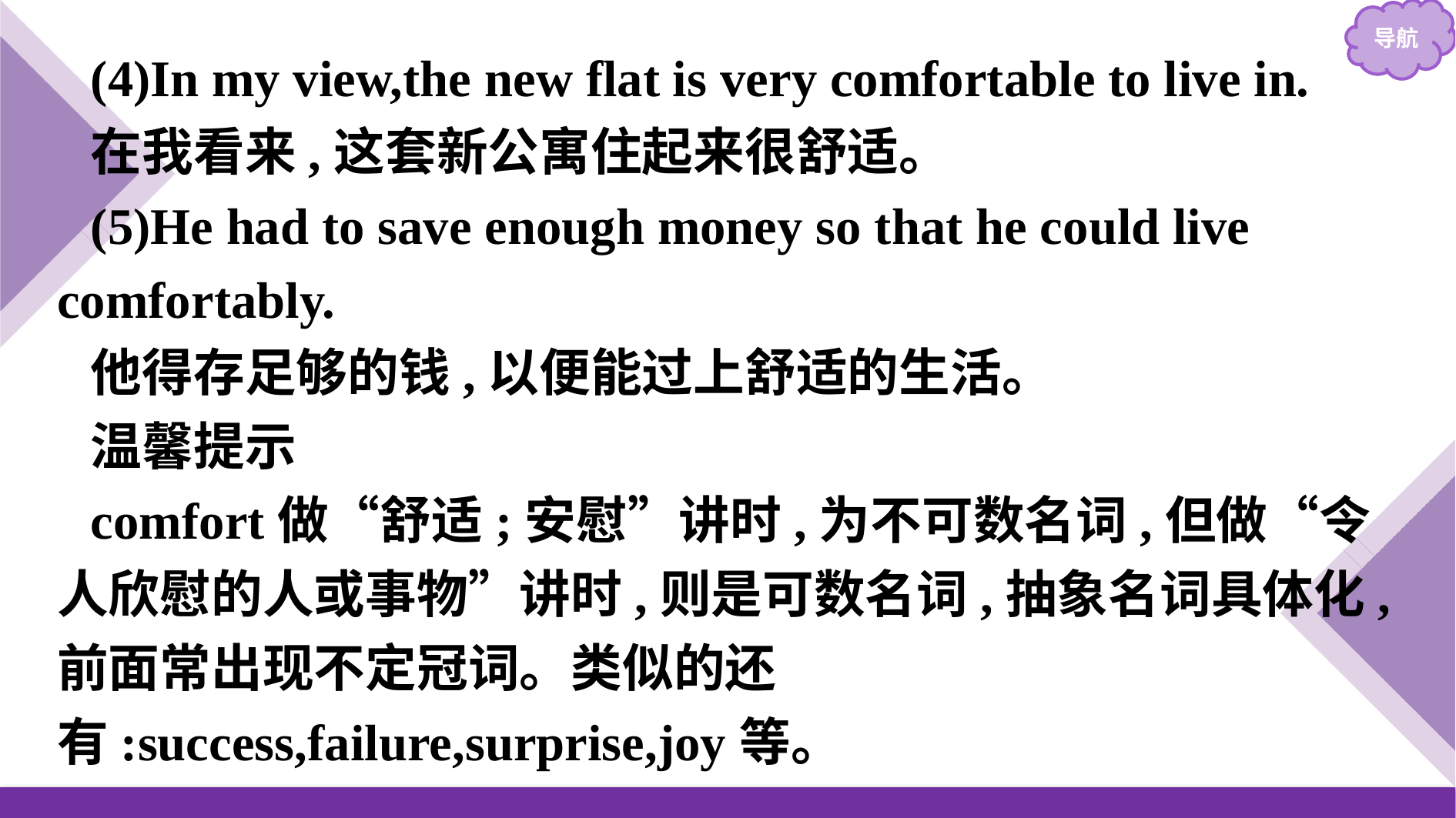

(4)In my view,the new flat is very comfortable to live in.
在我看来,这套新公寓住起来很舒适。
(5)He had to save enough money so that he could live comfortably.
他得存足够的钱,以便能过上舒适的生活。
温馨提示
comfort做“舒适;安慰”讲时,为不可数名词,但做“令人欣慰的人或事物”讲时,则是可数名词,抽象名词具体化,前面常出现不定冠词。类似的还有:success,failure,surprise,joy等。